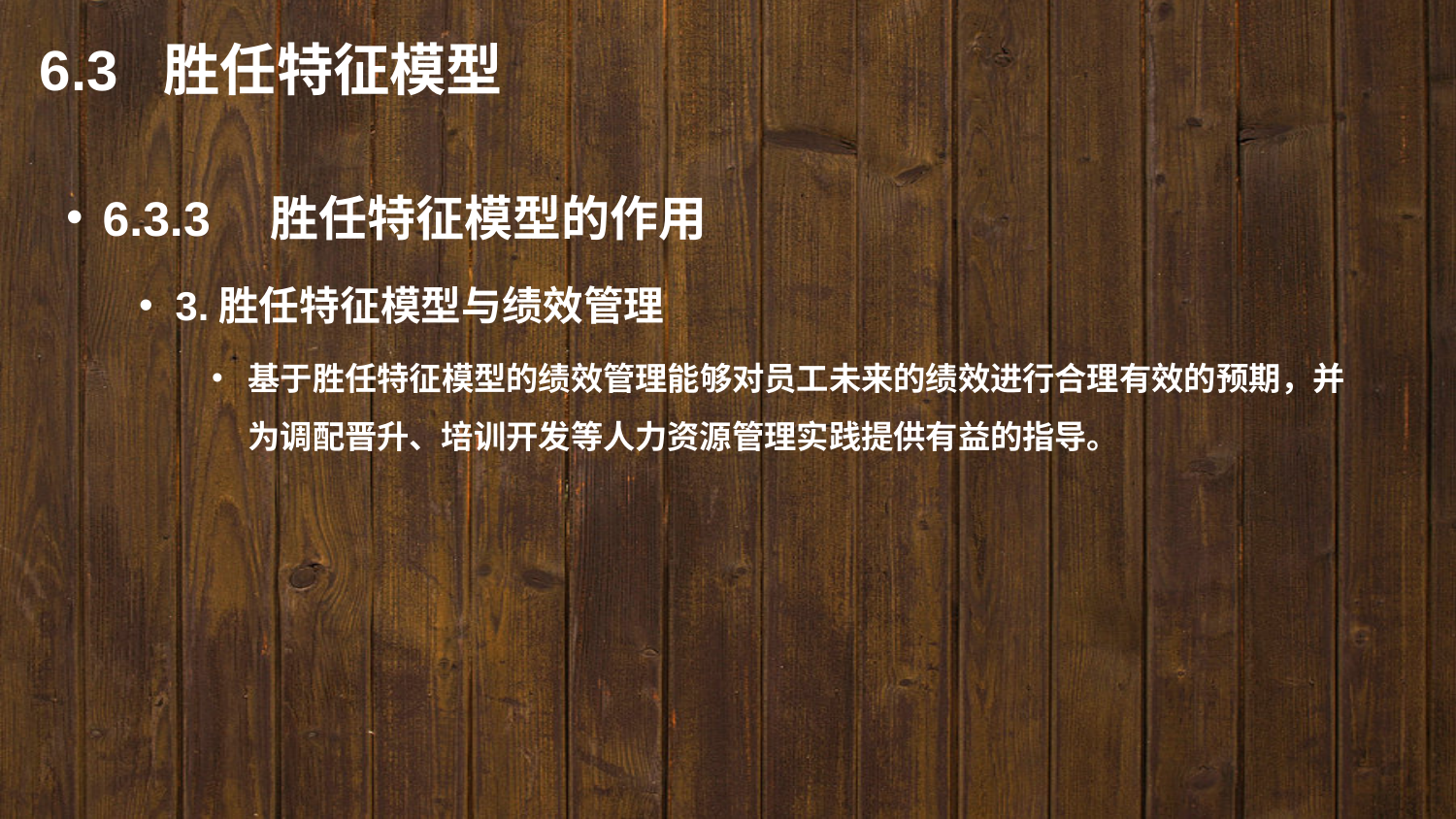

6.3  胜任特征模型
6.3.3　胜任特征模型的作用
3.胜任特征模型与绩效管理
基于胜任特征模型的绩效管理能够对员工未来的绩效进行合理有效的预期，并为调配晋升、培训开发等人力资源管理实践提供有益的指导。